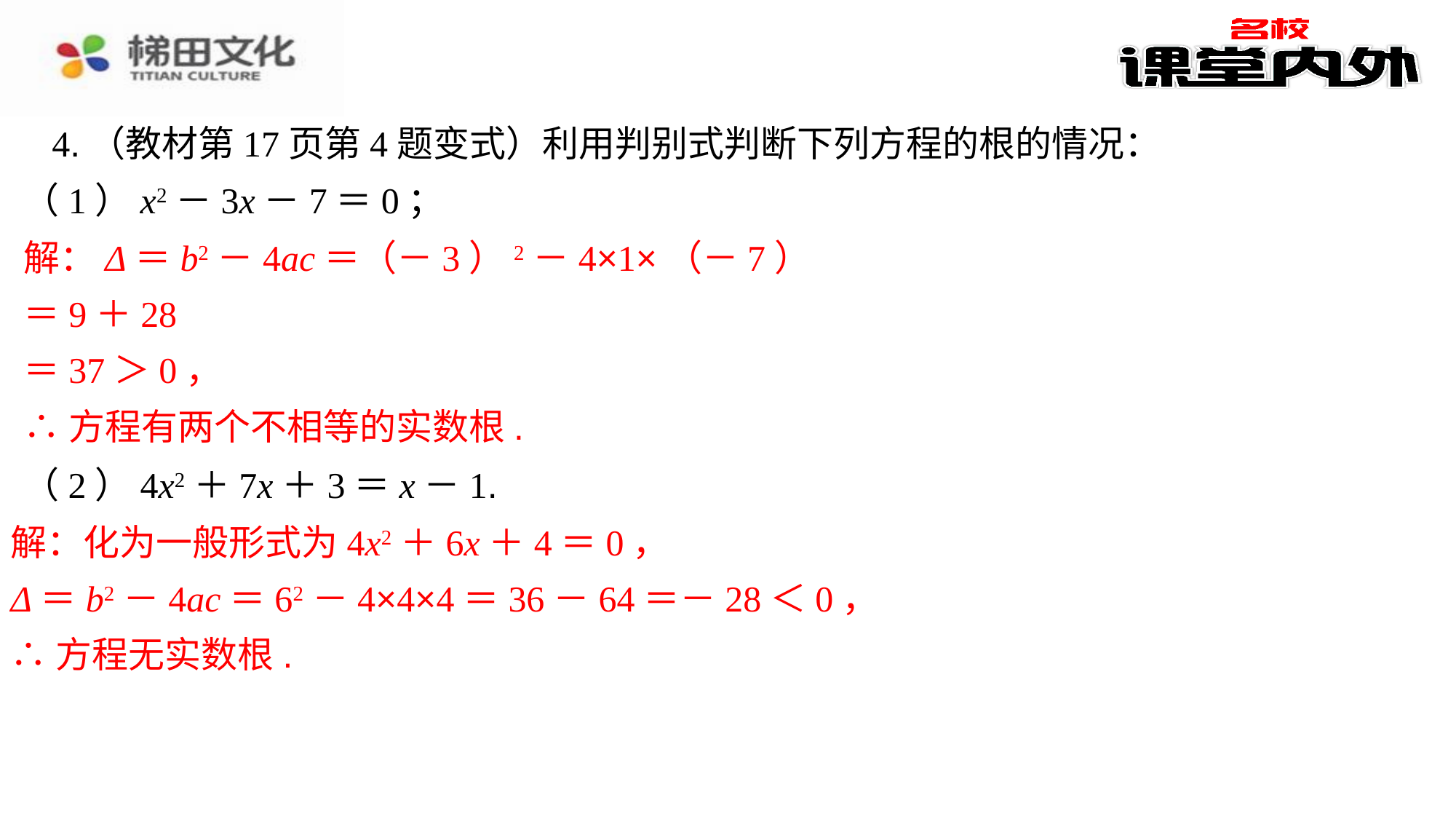

4.（教材第17页第4题变式）利用判别式判断下列方程的根的情况：
（1）x2－3x－7＝0；
解：Δ＝b2－4ac＝（－3）2－4×1×（－7）
＝9＋28
＝37＞0，
∴方程有两个不相等的实数根.
（2）4x2＋7x＋3＝x－1.
解：化为一般形式为4x2＋6x＋4＝0，
Δ＝b2－4ac＝62－4×4×4＝36－64＝－28＜0，
∴方程无实数根.